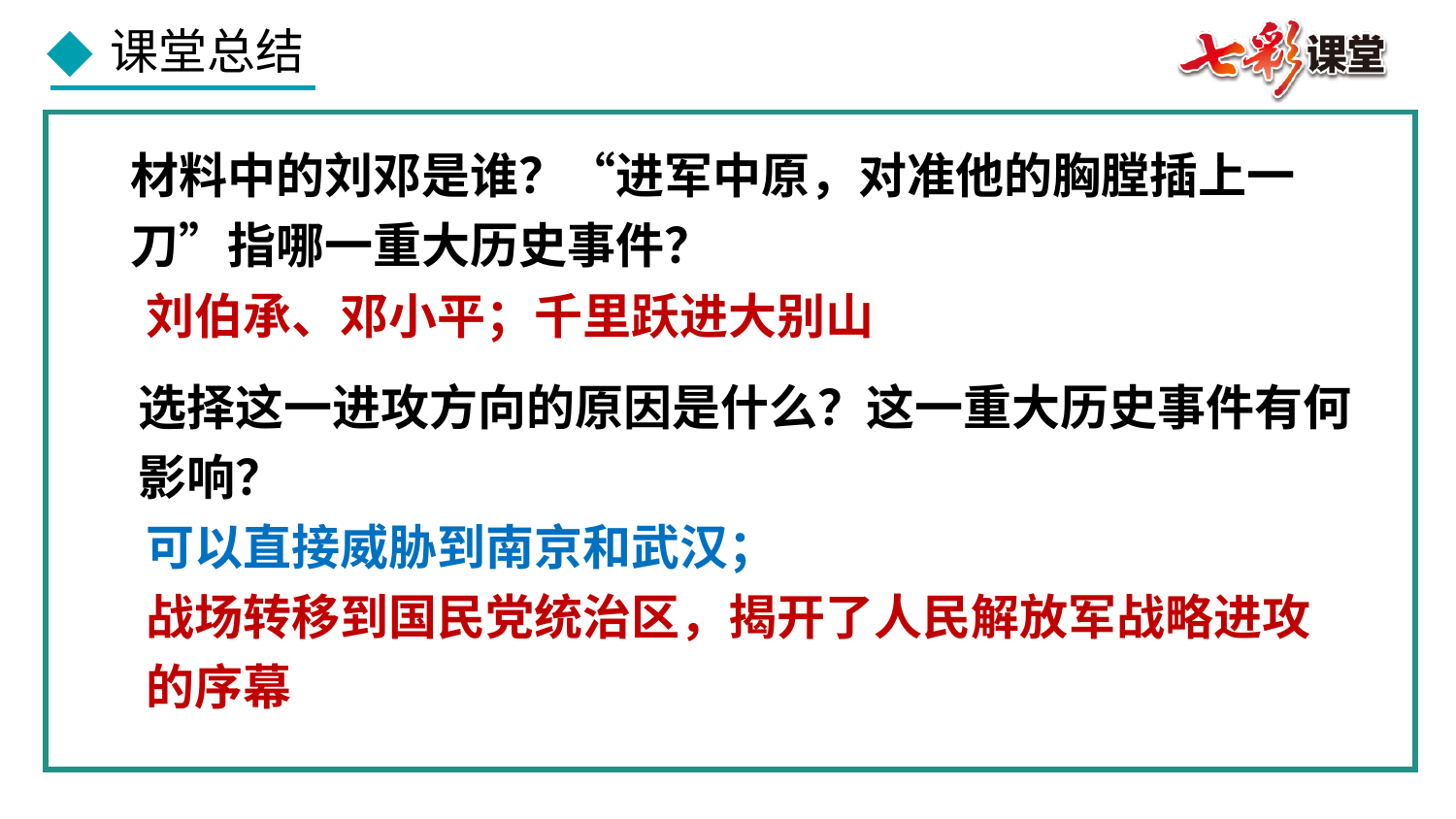

材料中的刘邓是谁？“进军中原，对准他的胸膛插上一刀”指哪一重大历史事件？
刘伯承、邓小平；千里跃进大别山
选择这一进攻方向的原因是什么？这一重大历史事件有何影响？

可以直接威胁到南京和武汉；
战场转移到国民党统治区，揭开了人民解放军战略进攻的序幕